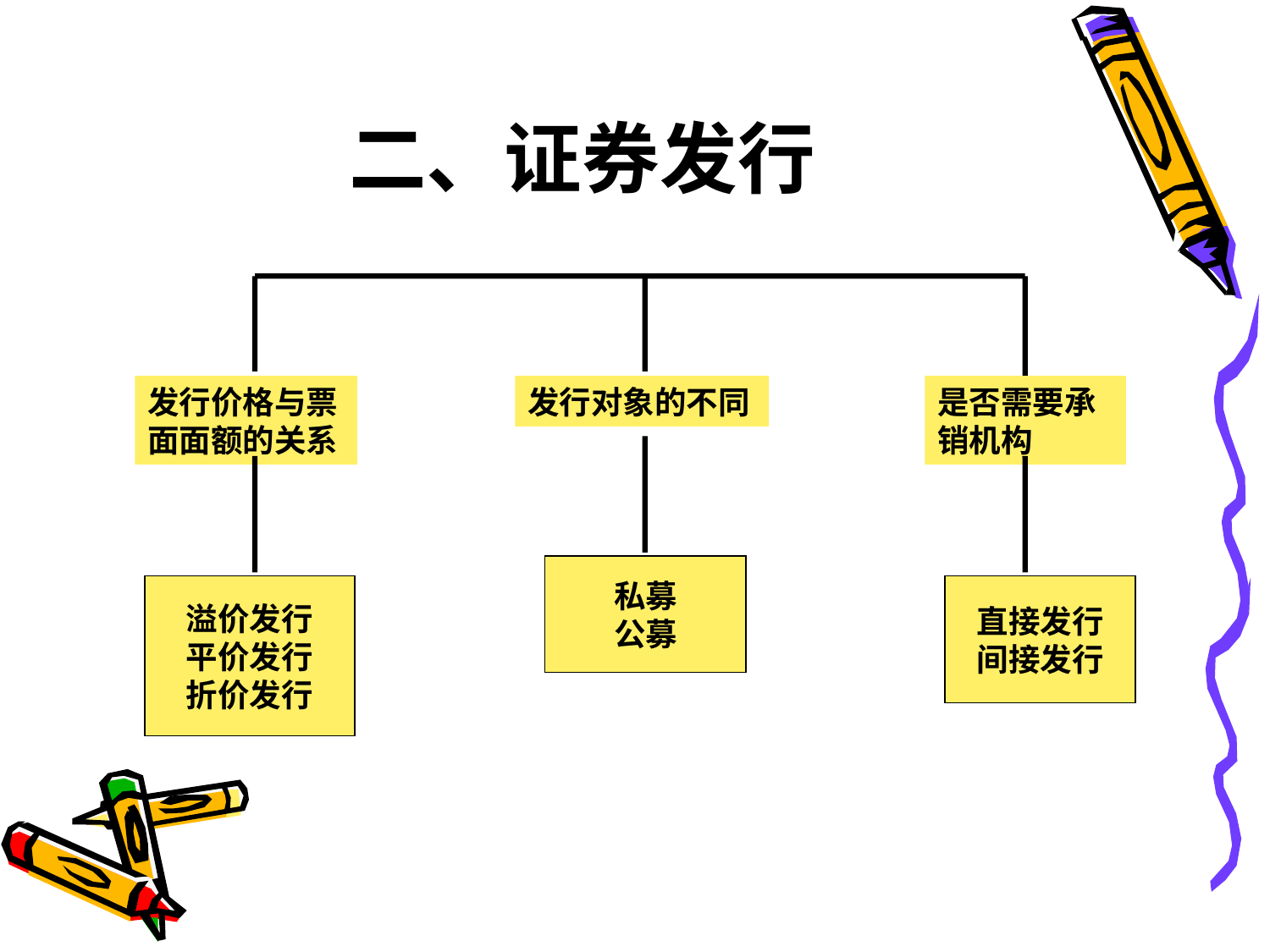

# 二、证券发行

发行价格与票面面额的关系
发行对象的不同
是否需要承销机构

私募
公募
溢价发行
平价发行
折价发行
直接发行
间接发行